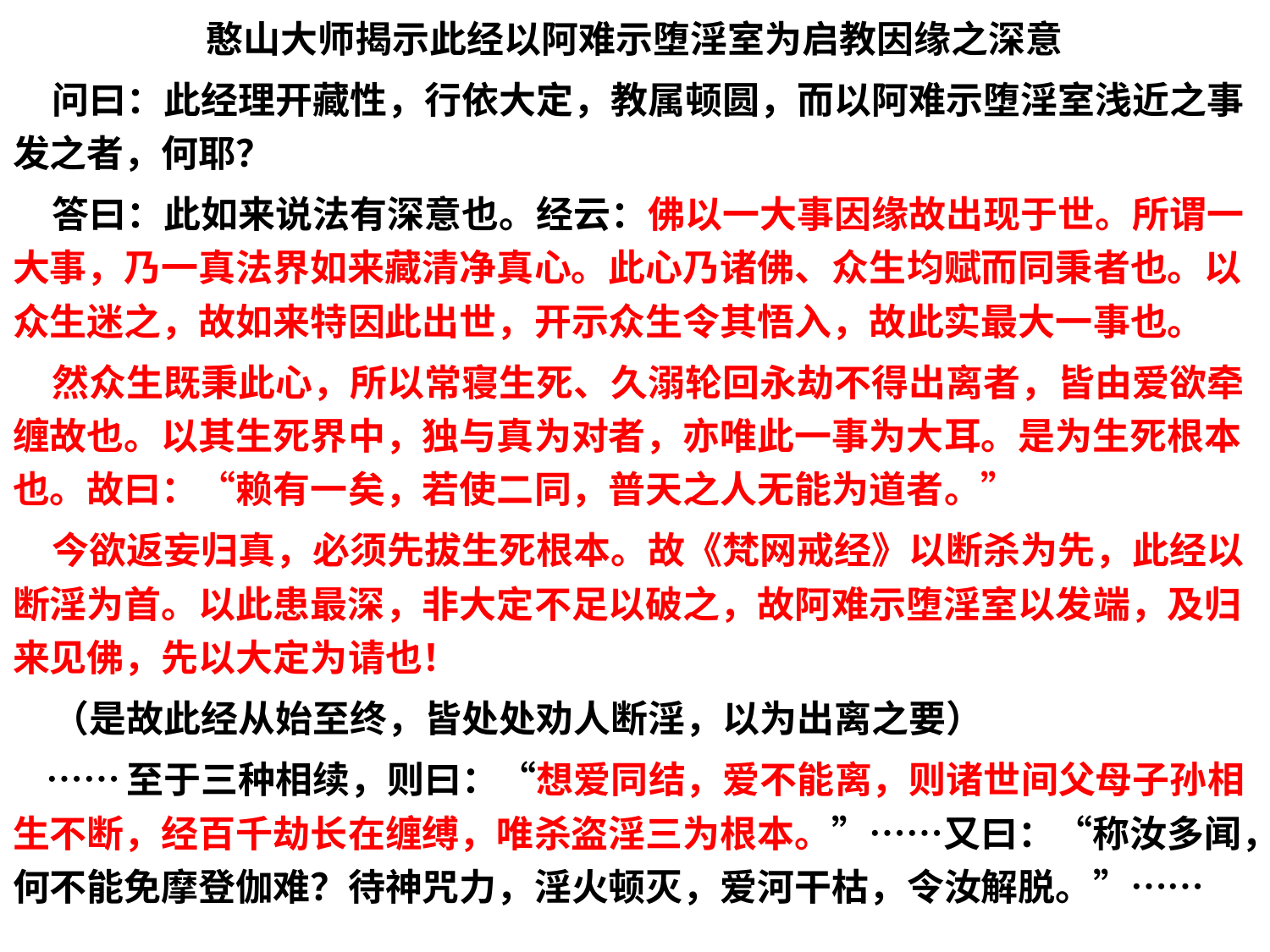

憨山大师揭示此经以阿难示堕淫室为启教因缘之深意
    问曰：此经理开藏性，行依大定，教属顿圆，而以阿难示堕淫室浅近之事发之者，何耶？
    答曰：此如来说法有深意也。经云：佛以一大事因缘故出现于世。所谓一大事，乃一真法界如来藏清净真心。此心乃诸佛、众生均赋而同秉者也。以众生迷之，故如来特因此出世，开示众生令其悟入，故此实最大一事也。
    然众生既秉此心，所以常寝生死、久溺轮回永劫不得出离者，皆由爱欲牵缠故也。以其生死界中，独与真为对者，亦唯此一事为大耳。是为生死根本也。故曰：“赖有一矣，若使二同，普天之人无能为道者。”
    今欲返妄归真，必须先拔生死根本。故《梵网戒经》以断杀为先，此经以断淫为首。以此患最深，非大定不足以破之，故阿难示堕淫室以发端，及归来见佛，先以大定为请也！
    （是故此经从始至终，皆处处劝人断淫，以为出离之要）
    ……至于三种相续，则曰：“想爱同结，爱不能离，则诸世间父母子孙相生不断，经百千劫长在缠缚，唯杀盗淫三为根本。”……又曰：“称汝多闻，何不能免摩登伽难？待神咒力，淫火顿灭，爱河干枯，令汝解脱。”……